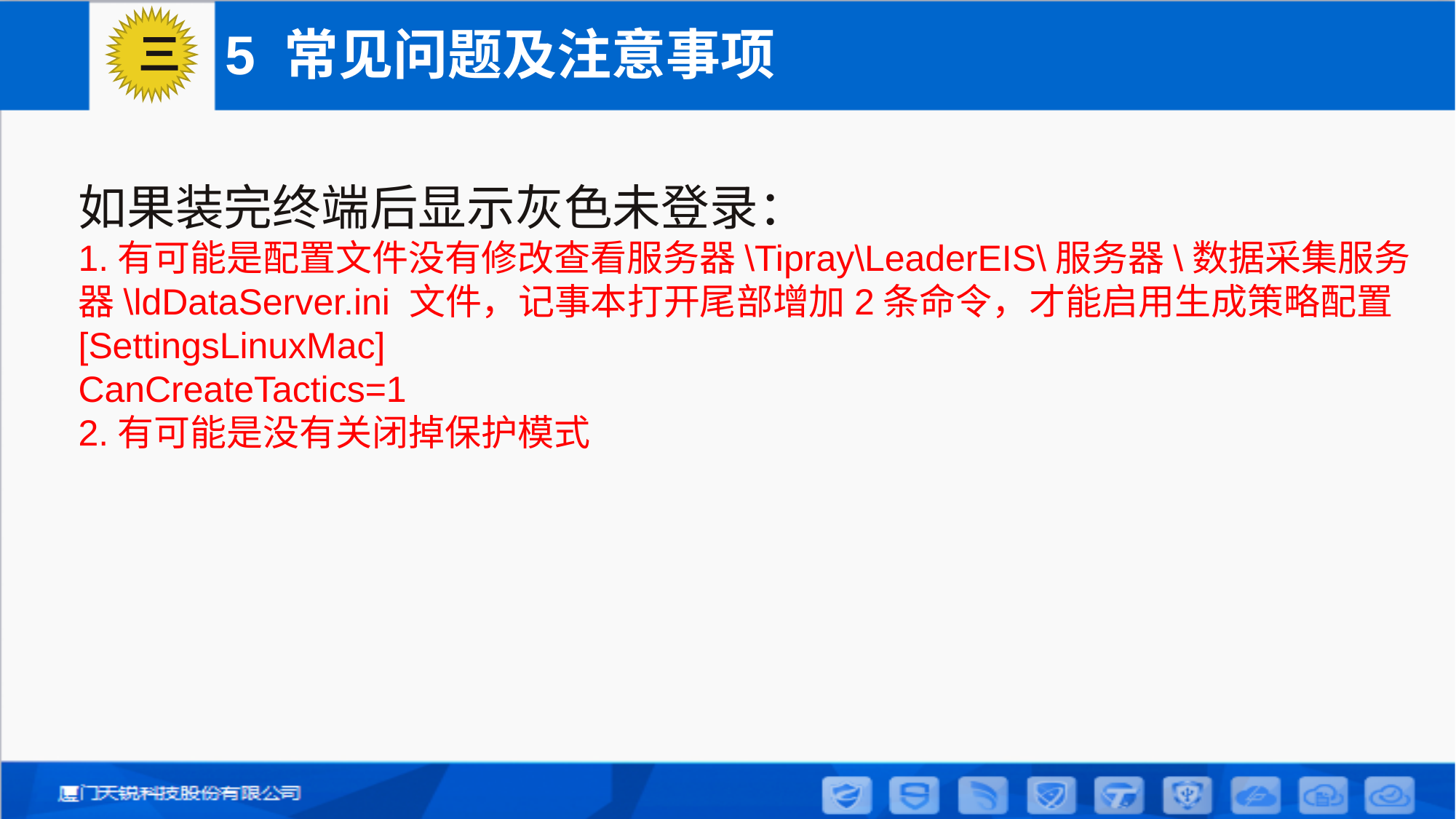

# 5 常见问题及注意事项

三
如果装完终端后显示灰色未登录：
1.有可能是配置文件没有修改查看服务器\Tipray\LeaderEIS\服务器\数据采集服务器\ldDataServer.ini 文件，记事本打开尾部增加2条命令，才能启用生成策略配置
[SettingsLinuxMac]
CanCreateTactics=1
2.有可能是没有关闭掉保护模式